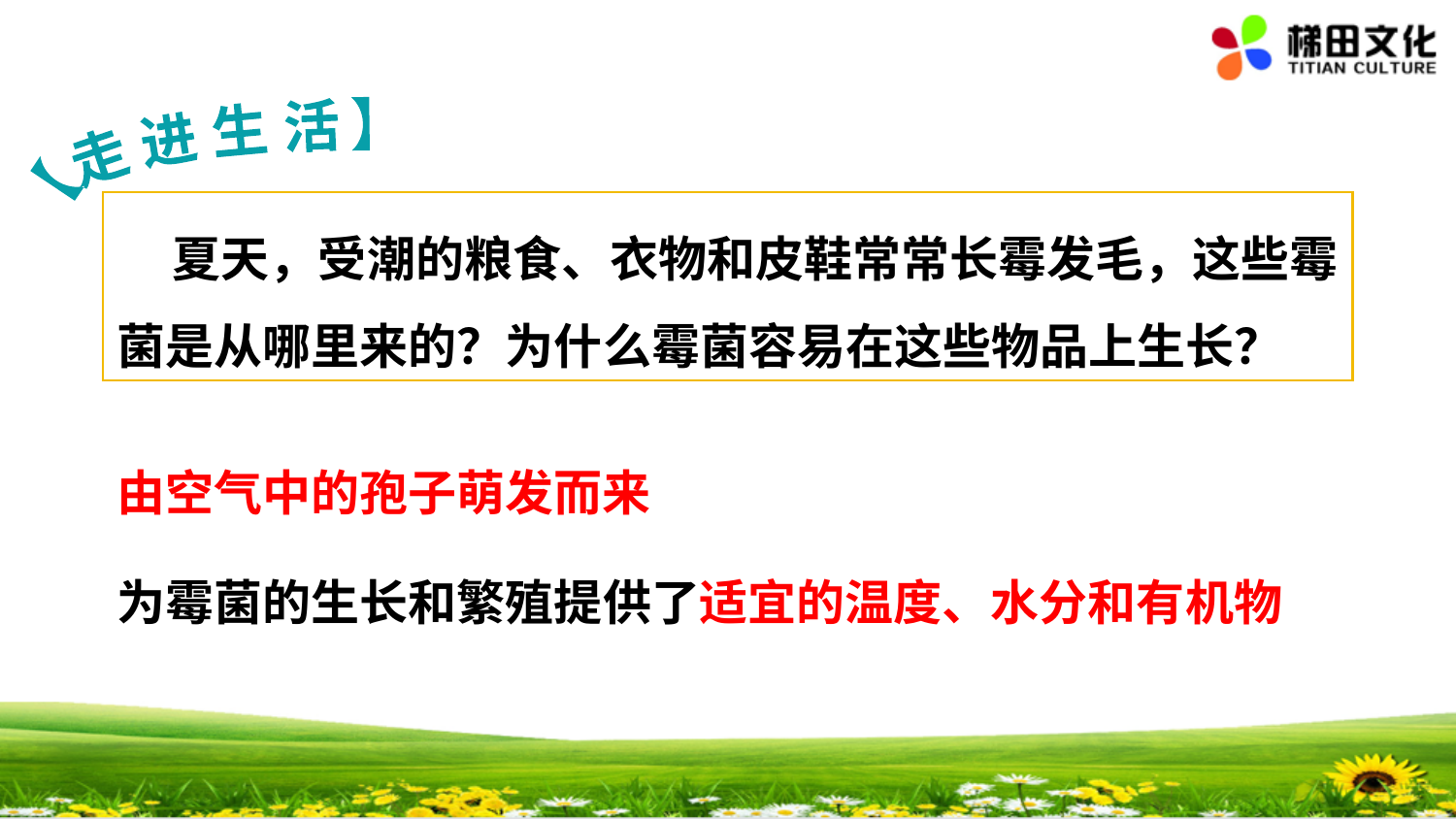

#
【走进生活】
    夏天，受潮的粮食、衣物和皮鞋常常长霉发毛，这些霉菌是从哪里来的？为什么霉菌容易在这些物品上生长？
由空气中的孢子萌发而来
为霉菌的生长和繁殖提供了适宜的温度、水分和有机物